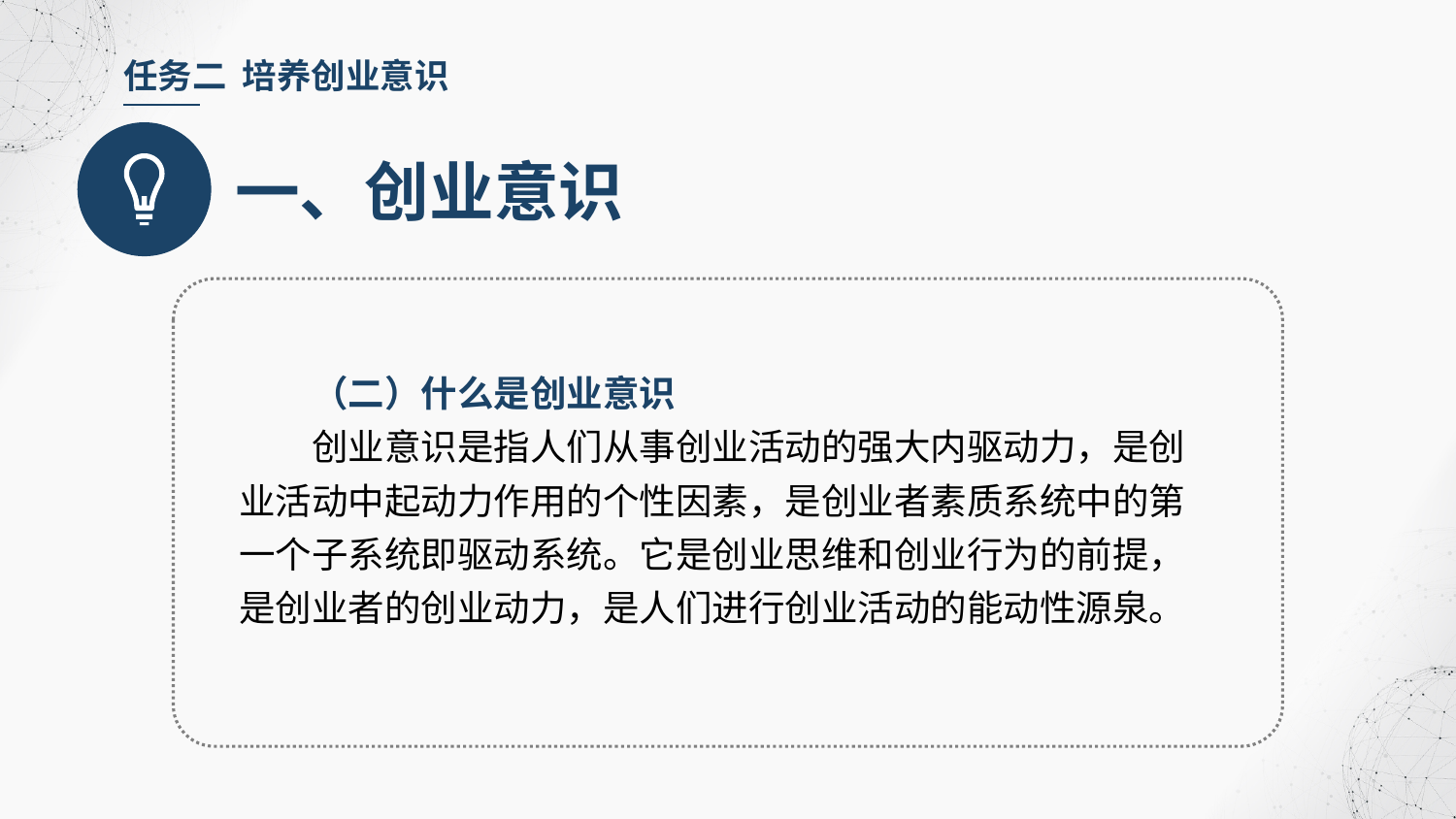

任务二  培养创业意识

一、创业意识

（二）什么是创业意识
创业意识是指人们从事创业活动的强大内驱动力，是创业活动中起动力作用的个性因素，是创业者素质系统中的第一个子系统即驱动系统。它是创业思维和创业行为的前提，是创业者的创业动力，是人们进行创业活动的能动性源泉。